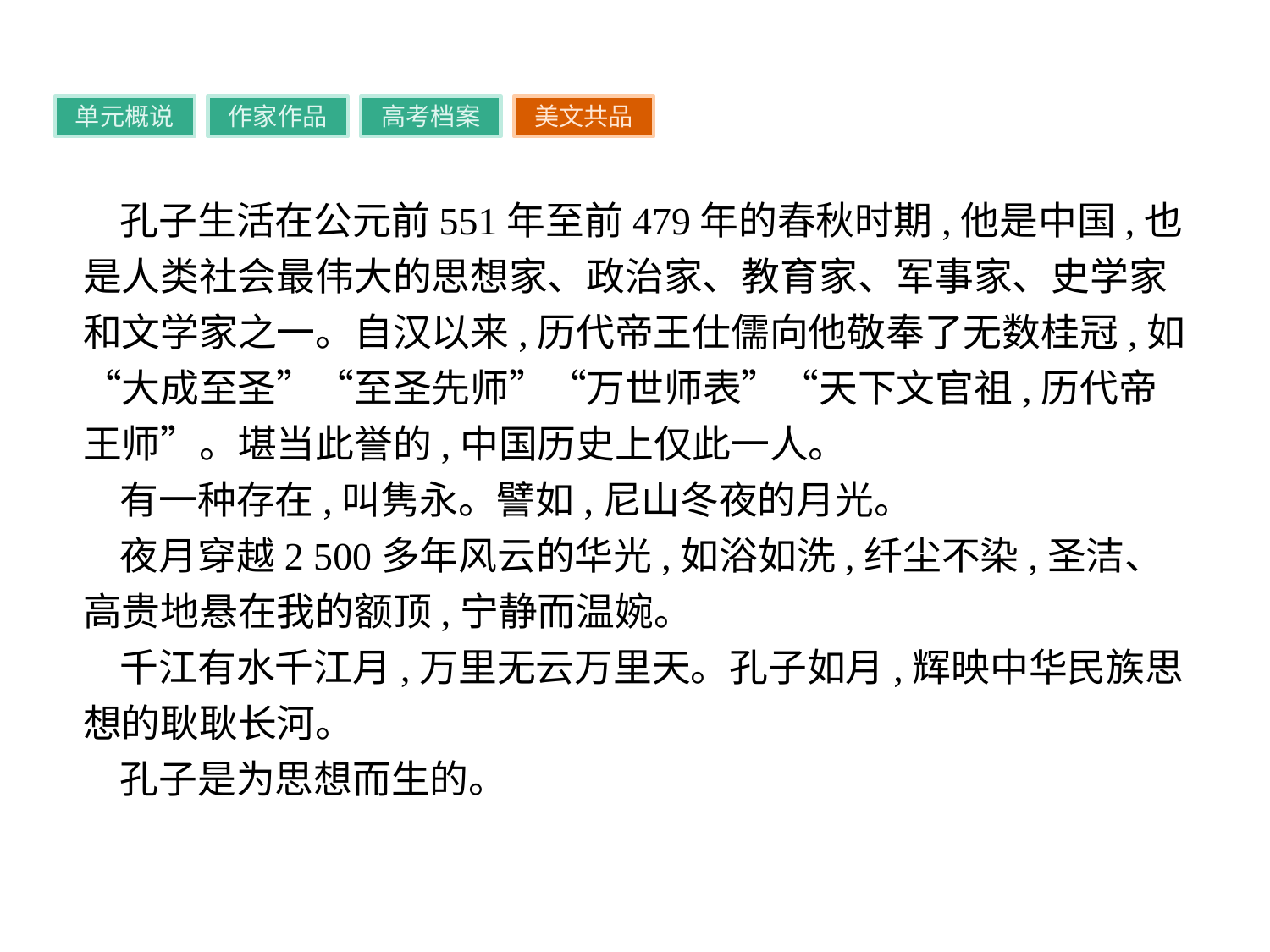

单元概说
作家作品
高考档案
美文共品
孔子生活在公元前551年至前479年的春秋时期,他是中国,也是人类社会最伟大的思想家、政治家、教育家、军事家、史学家和文学家之一。自汉以来,历代帝王仕儒向他敬奉了无数桂冠,如“大成至圣”“至圣先师”“万世师表”“天下文官祖,历代帝王师”。堪当此誉的,中国历史上仅此一人。
有一种存在,叫隽永。譬如,尼山冬夜的月光。
夜月穿越2 500多年风云的华光,如浴如洗,纤尘不染,圣洁、高贵地悬在我的额顶,宁静而温婉。
千江有水千江月,万里无云万里天。孔子如月,辉映中华民族思想的耿耿长河。
孔子是为思想而生的。